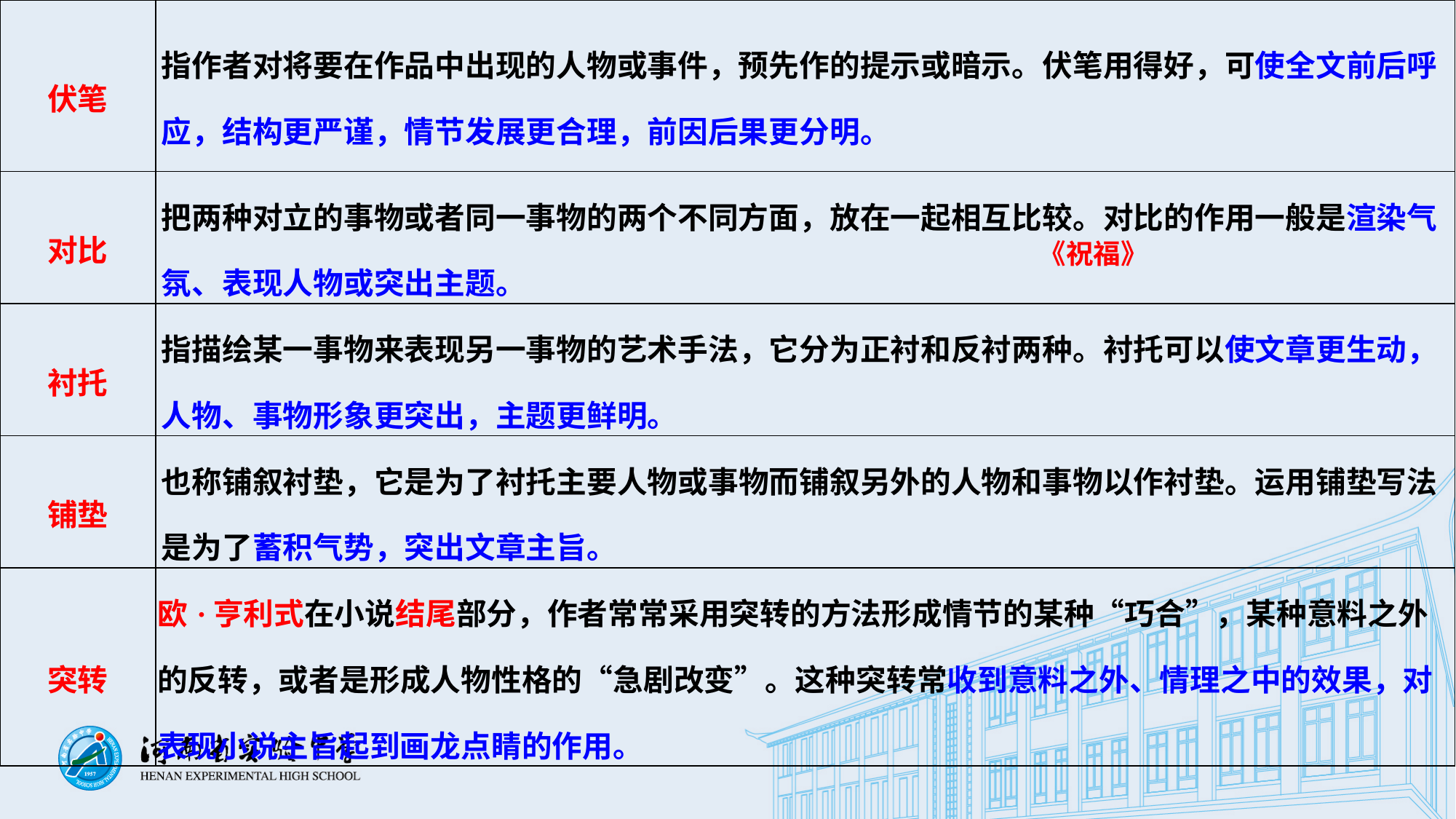

| 伏笔 | 指作者对将要在作品中出现的人物或事件，预先作的提示或暗示。伏笔用得好，可使全文前后呼应，结构更严谨，情节发展更合理，前因后果更分明。 |
| --- | --- |
| 对比 | 把两种对立的事物或者同一事物的两个不同方面，放在一起相互比较。对比的作用一般是渲染气氛、表现人物或突出主题。 |
| 衬托 | 指描绘某一事物来表现另一事物的艺术手法，它分为正衬和反衬两种。衬托可以使文章更生动，人物、事物形象更突出，主题更鲜明。 |
| 铺垫 | 也称铺叙衬垫，它是为了衬托主要人物或事物而铺叙另外的人物和事物以作衬垫。运用铺垫写法是为了蓄积气势，突出文章主旨。 |
| 突转 | 欧·亨利式在小说结尾部分，作者常常采用突转的方法形成情节的某种“巧合”，某种意料之外的反转，或者是形成人物性格的“急剧改变”。这种突转常收到意料之外、情理之中的效果，对表现小说主旨起到画龙点睛的作用。 |
《祝福》